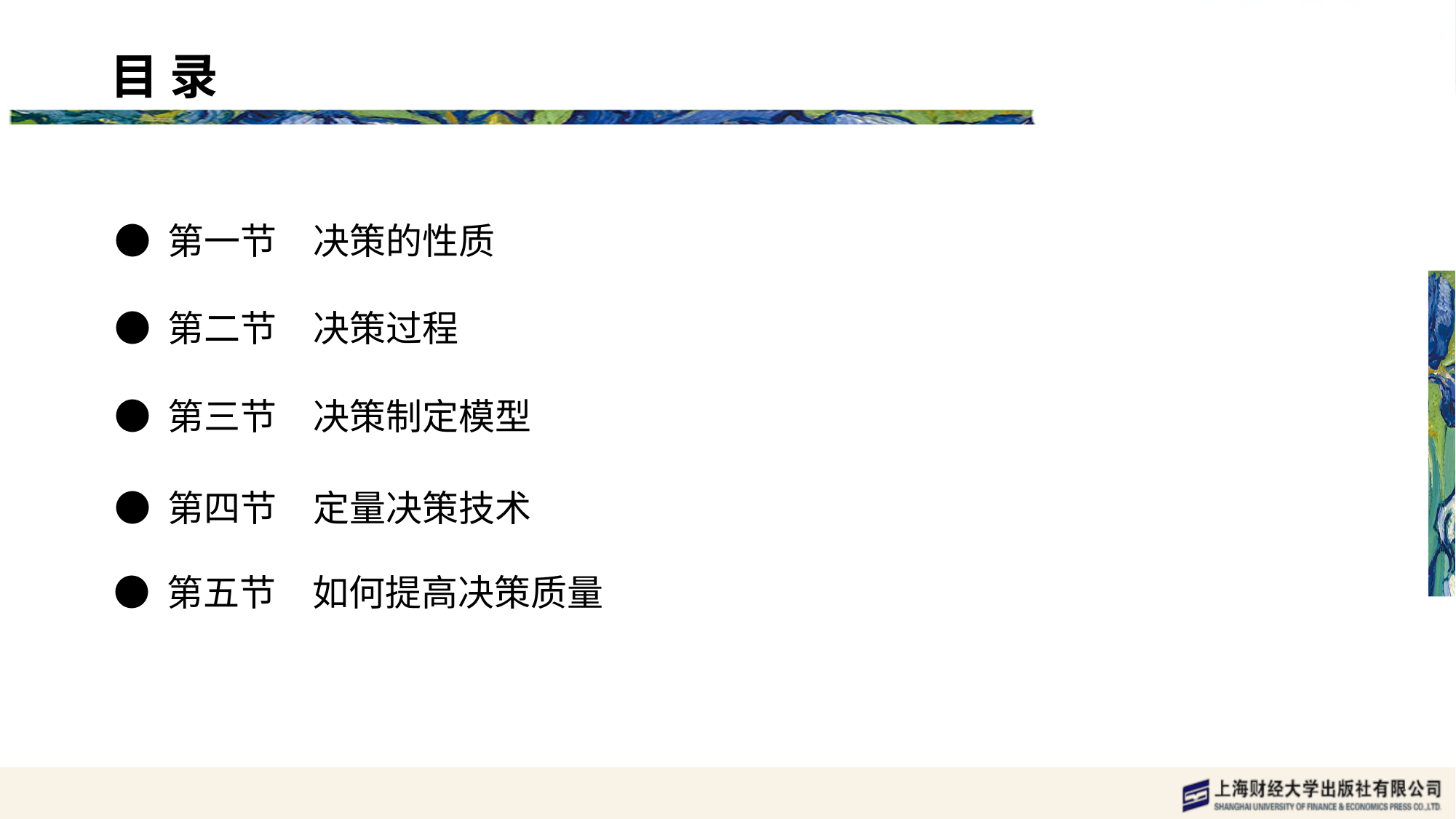

目 录  content
● 第一节　决策的性质
● 第二节　决策过程
● 第三节　决策制定模型
● 第四节　定量决策技术
● 第五节　如何提高决策质量